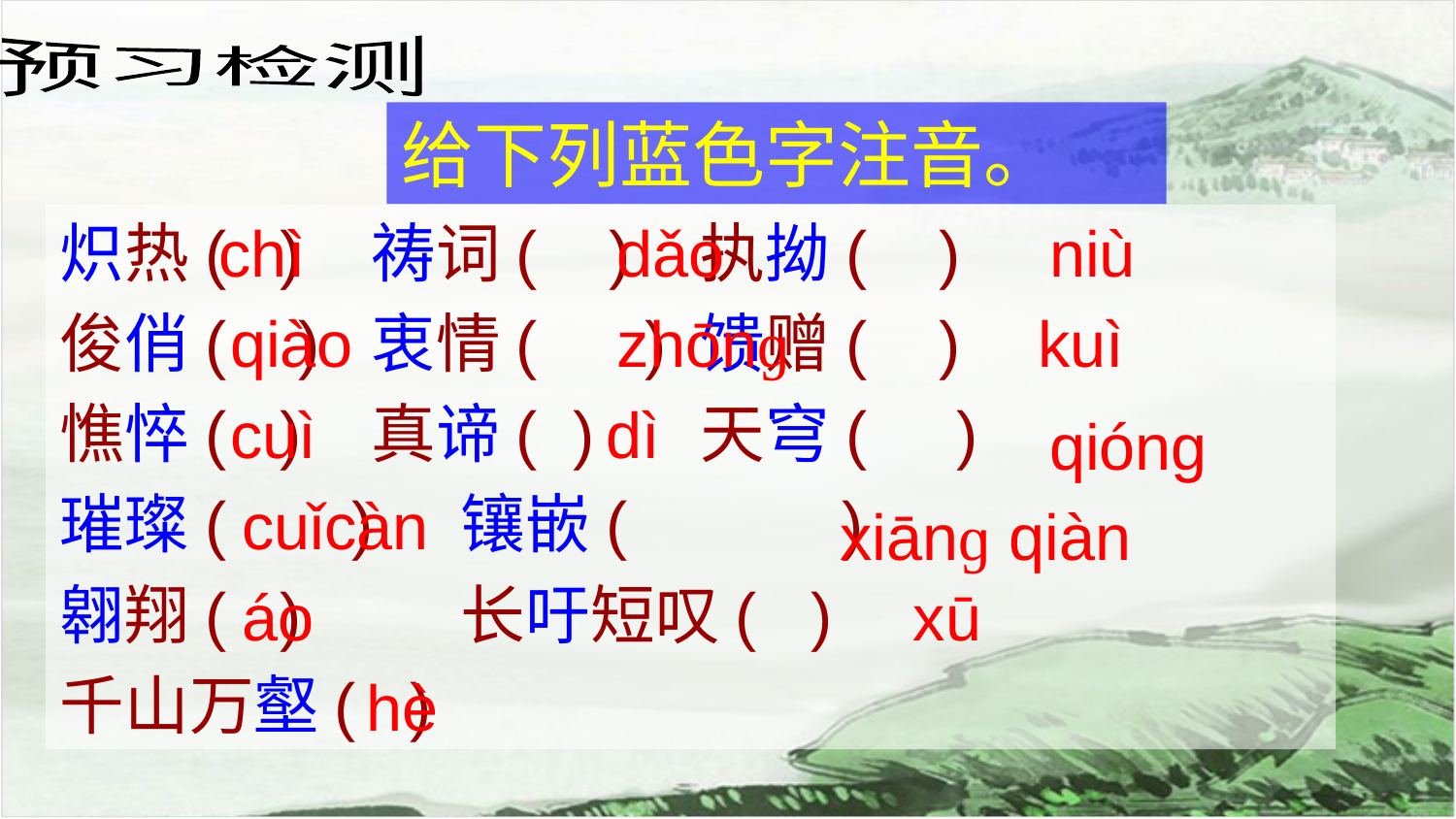

预习检测
给下列蓝色字注音。
炽热(   )   祷词(    )   执拗(    )
俊俏(    )  衷情(      ) 馈赠(    )
憔悴(   )   真谛(  )     天穹(     )
璀璨(       )    镶嵌(            )
翱翔(   )        长吁短叹(   )
千山万壑(   )
chì
dǎo
niù
qiào
zhōnɡ
kuì
cuì
dì
qiónɡ
cuǐcàn
xiānɡ qiàn
áo
xū
hè